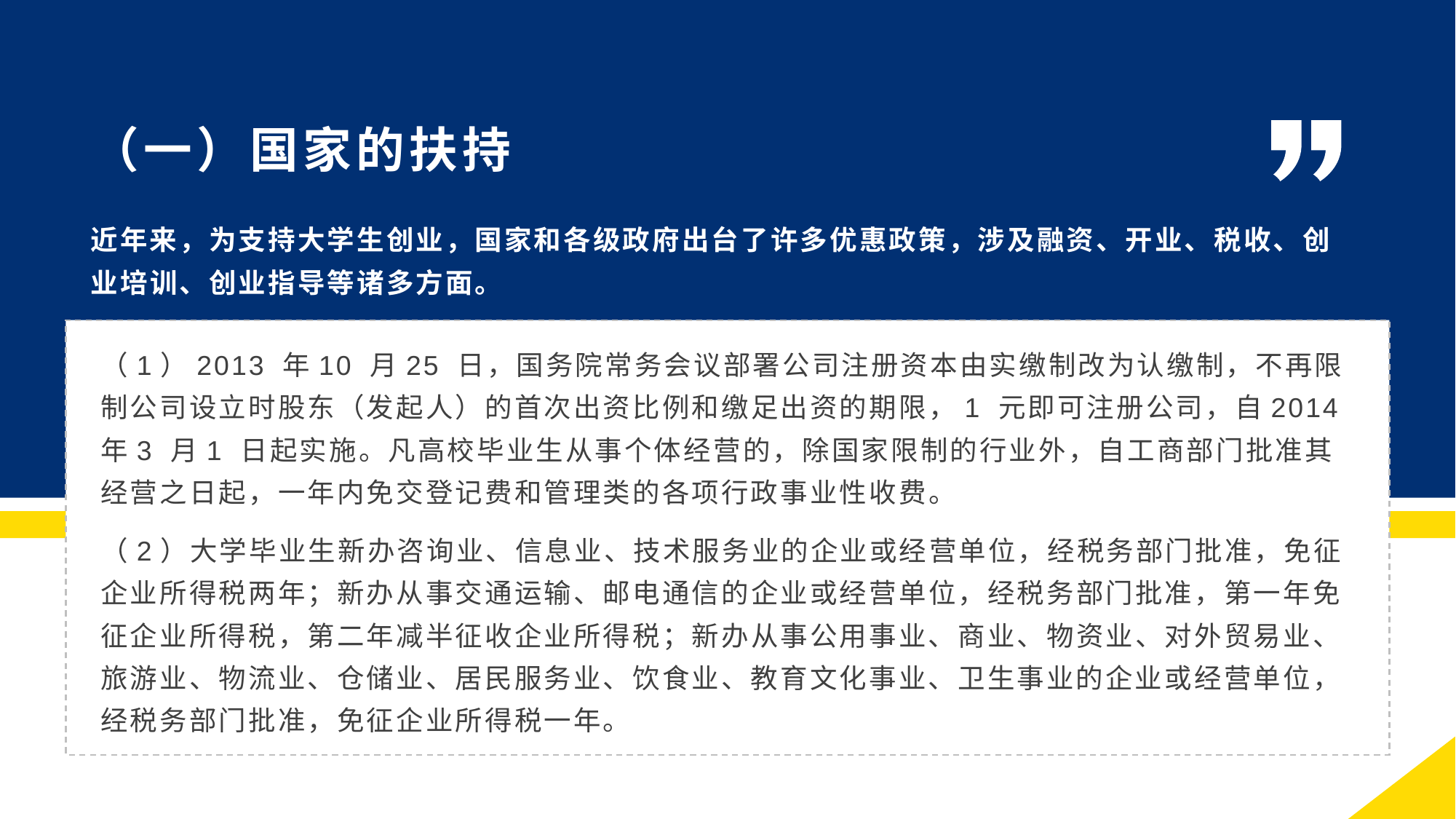

（一）国家的扶持

近年来，为支持大学生创业，国家和各级政府出台了许多优惠政策，涉及融资、开业、税收、创业培训、创业指导等诸多方面。

（1）2013 年10 月25 日，国务院常务会议部署公司注册资本由实缴制改为认缴制，不再限制公司设立时股东（发起人）的首次出资比例和缴足出资的期限，1 元即可注册公司，自2014 年3 月1 日起实施。凡高校毕业生从事个体经营的，除国家限制的行业外，自工商部门批准其经营之日起，一年内免交登记费和管理类的各项行政事业性收费。
（2）大学毕业生新办咨询业、信息业、技术服务业的企业或经营单位，经税务部门批准，免征企业所得税两年；新办从事交通运输、邮电通信的企业或经营单位，经税务部门批准，第一年免征企业所得税，第二年减半征收企业所得税；新办从事公用事业、商业、物资业、对外贸易业、旅游业、物流业、仓储业、居民服务业、饮食业、教育文化事业、卫生事业的企业或经营单位，经税务部门批准，免征企业所得税一年。